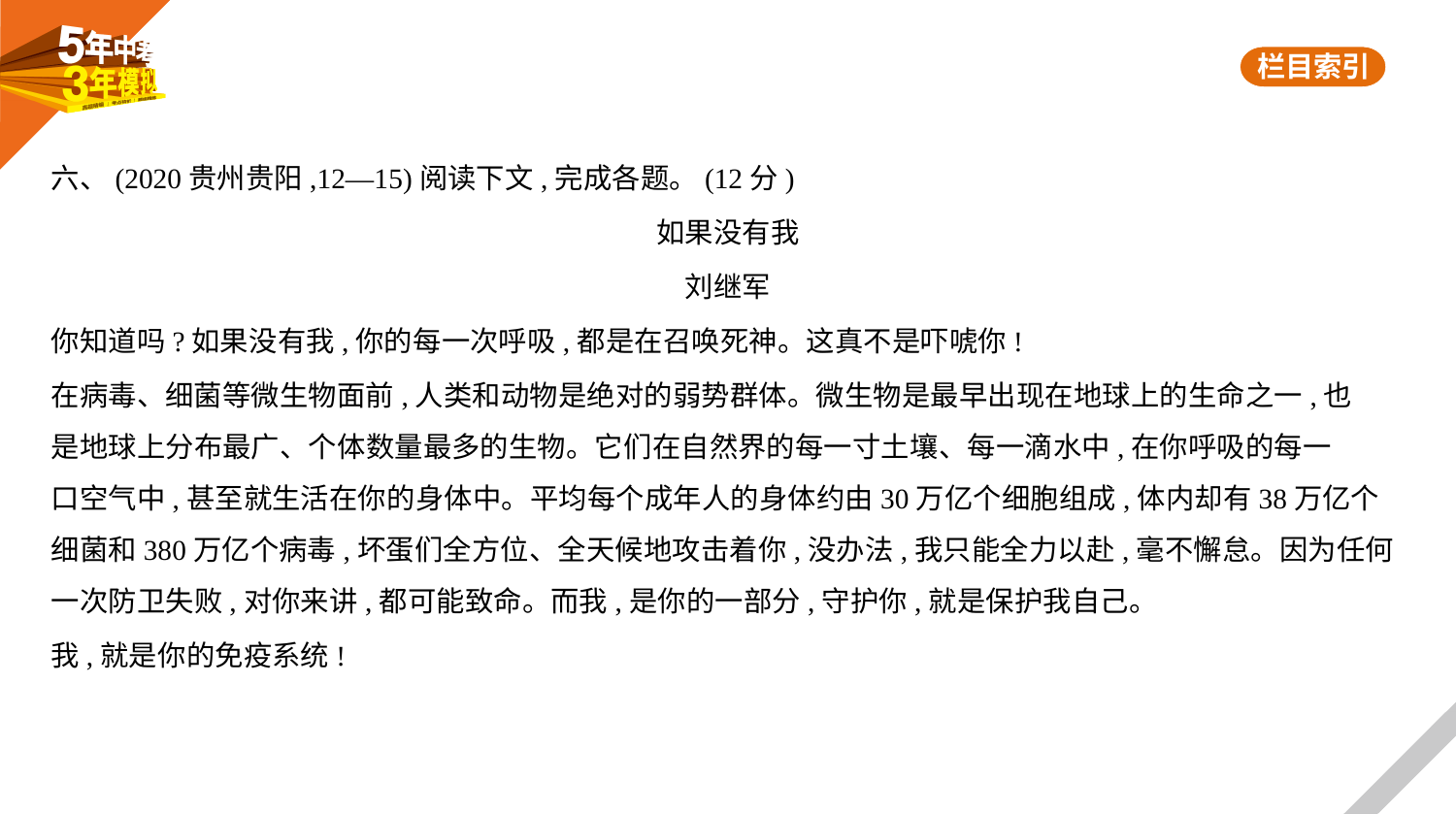

六、(2020贵州贵阳,12—15)阅读下文,完成各题。(12分)
如果没有我
刘继军
你知道吗?如果没有我,你的每一次呼吸,都是在召唤死神。这真不是吓唬你!
在病毒、细菌等微生物面前,人类和动物是绝对的弱势群体。微生物是最早出现在地球上的生命之一,也
是地球上分布最广、个体数量最多的生物。它们在自然界的每一寸土壤、每一滴水中,在你呼吸的每一
口空气中,甚至就生活在你的身体中。平均每个成年人的身体约由30万亿个细胞组成,体内却有38万亿个
细菌和380万亿个病毒,坏蛋们全方位、全天候地攻击着你,没办法,我只能全力以赴,毫不懈怠。因为任何
一次防卫失败,对你来讲,都可能致命。而我,是你的一部分,守护你,就是保护我自己。
我,就是你的免疫系统!